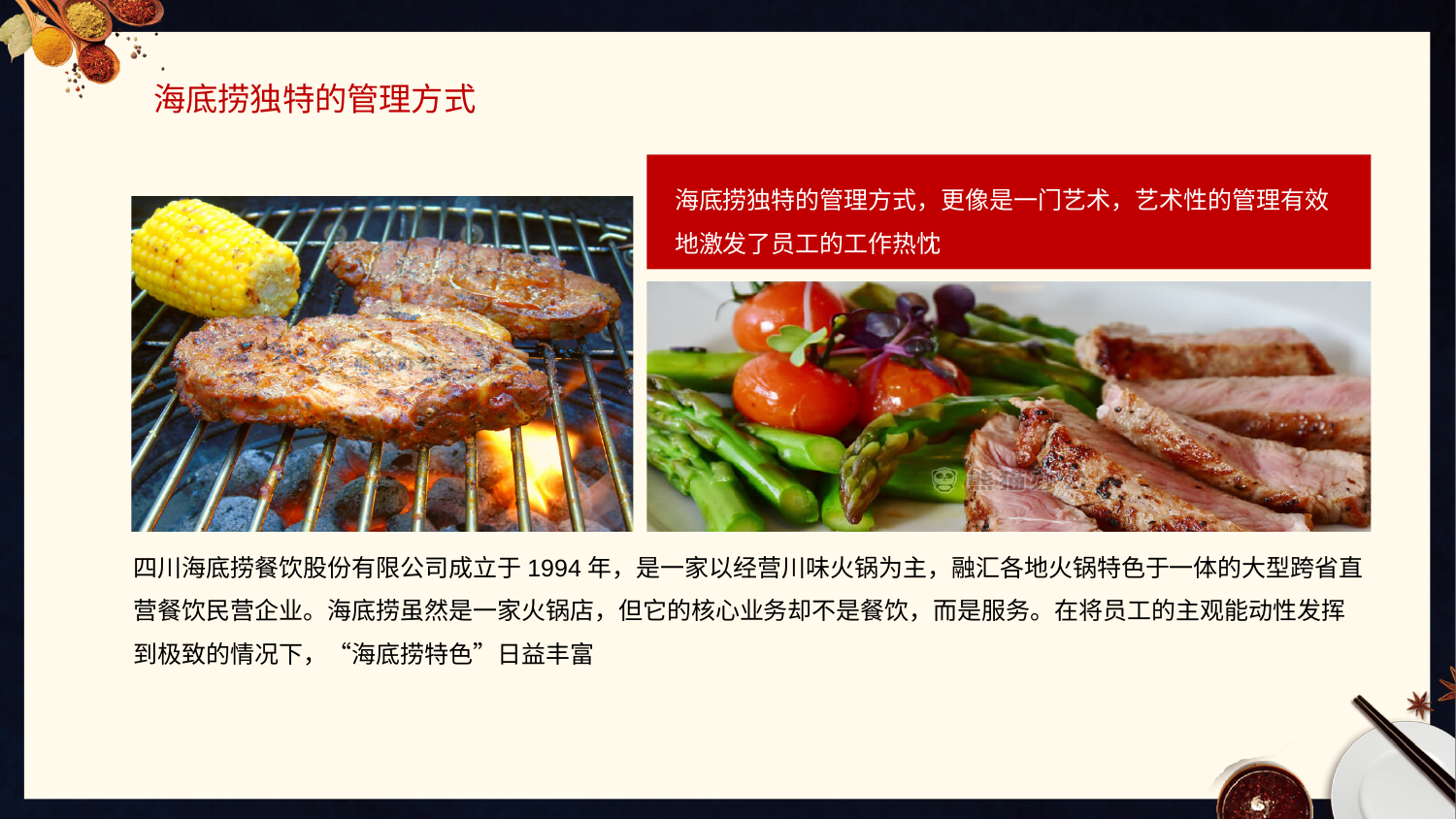

海底捞独特的管理方式

海底捞独特的管理方式，更像是一门艺术，艺术性的管理有效地激发了员工的工作热忱

四川海底捞餐饮股份有限公司成立于1994年，是一家以经营川味火锅为主，融汇各地火锅特色于一体的大型跨省直营餐饮民营企业。海底捞虽然是一家火锅店，但它的核心业务却不是餐饮，而是服务。在将员工的主观能动性发挥到极致的情况下，“海底捞特色”日益丰富